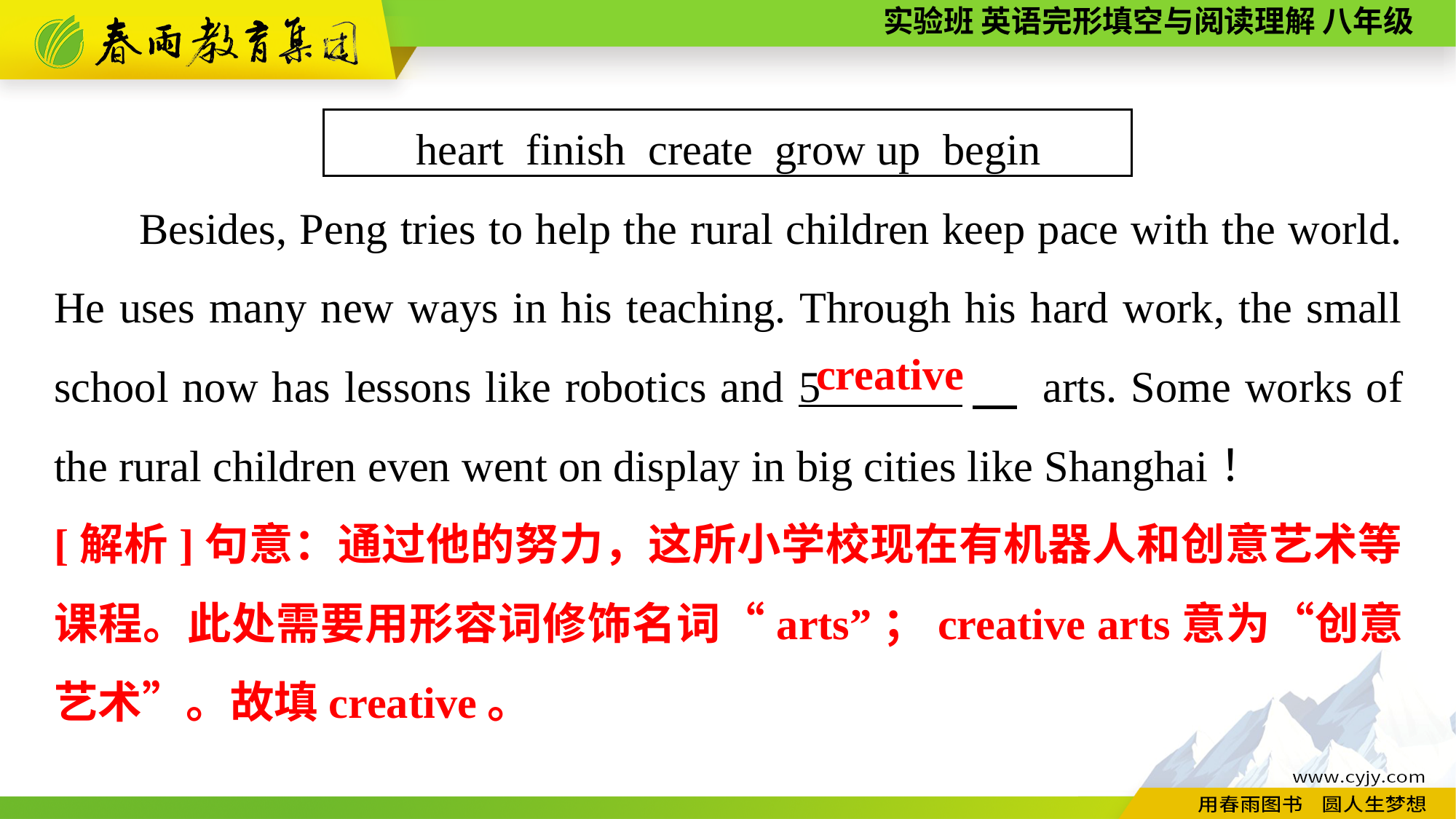

heart  finish  create  grow up  begin
Besides, Peng tries to help the rural children keep pace with the world. He uses many new ways in his teaching. Through his hard work, the small school now has lessons like robotics and 5          　 arts. Some works of the rural children even went on display in big cities like Shanghai！

creative
[解析]句意：通过他的努力，这所小学校现在有机器人和创意艺术等课程。此处需要用形容词修饰名词“arts”；creative arts意为“创意艺术”。故填creative。